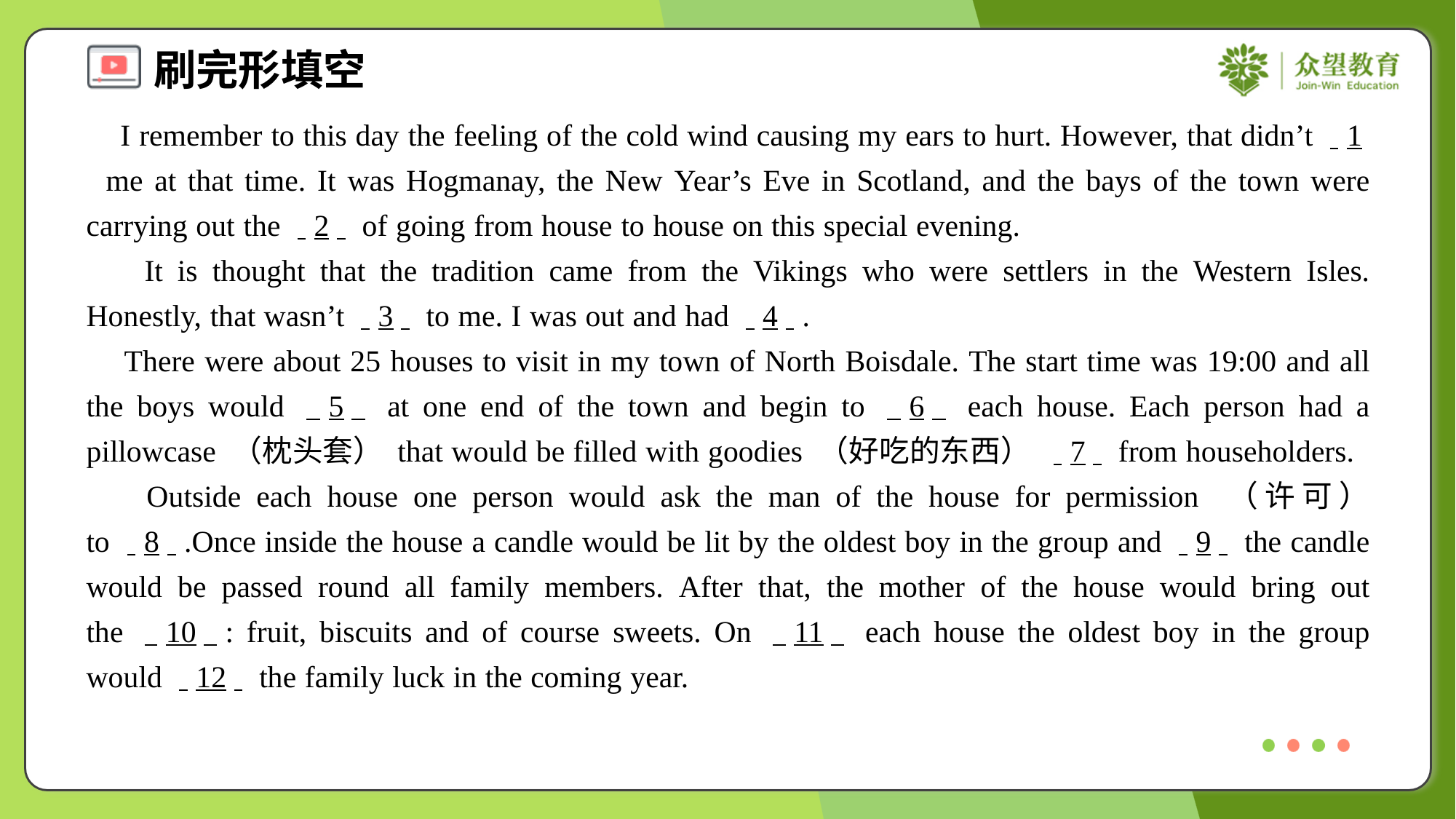

I remember to this day the feeling of the cold wind causing my ears to hurt. However, that didn’t . .1. . me at that time. It was Hogmanay, the New Year’s Eve in Scotland, and the bays of the town were carrying out the . .2. . of going from house to house on this special evening.
    It is thought that the tradition came from the Vikings who were settlers in the Western Isles. Honestly, that wasn’t . .3. . to me. I was out and had . .4. ..
    There were about 25 houses to visit in my town of North Boisdale. The start time was 19:00 and all the boys would . .5. . at one end of the town and begin to . .6. . each house. Each person had a pillowcase （枕头套） that would be filled with goodies （好吃的东西） . .7. . from householders.
    Outside each house one person would ask the man of the house for permission （许可） to . .8. ..Once inside the house a candle would be lit by the oldest boy in the group and . .9. . the candle would be passed round all family members. After that, the mother of the house would bring out the . .10. .: fruit, biscuits and of course sweets. On . .11. . each house the oldest boy in the group would . .12. . the family luck in the coming year.